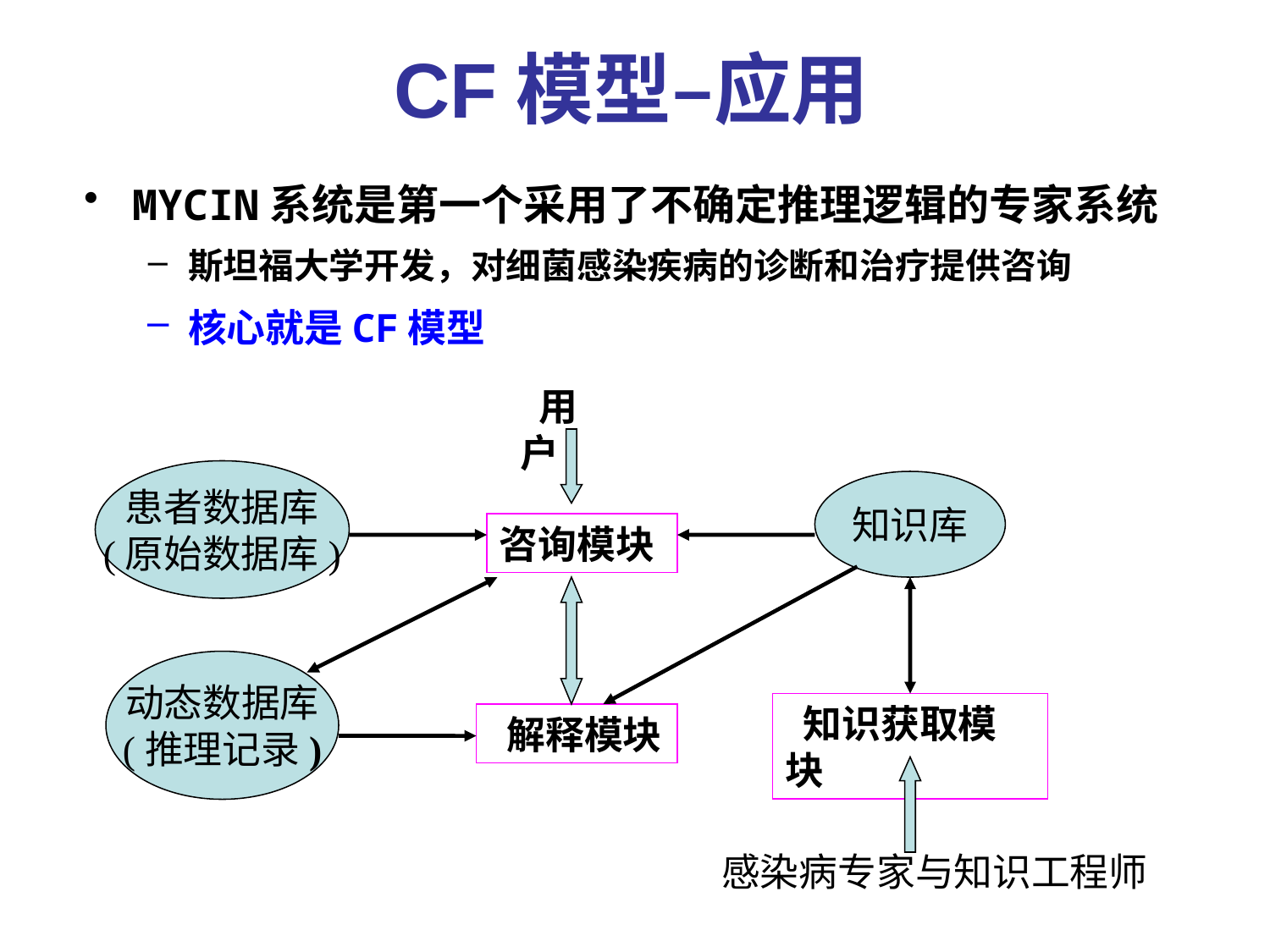

CF模型–应用
MYCIN系统是第一个采用了不确定推理逻辑的专家系统
斯坦福大学开发，对细菌感染疾病的诊断和治疗提供咨询
核心就是CF模型
 用  户

患者数据库
(原始数据库)
知识库
咨询模块

动态数据库
(推理记录)
 知识获取模块
 解释模块

感染病专家与知识工程师